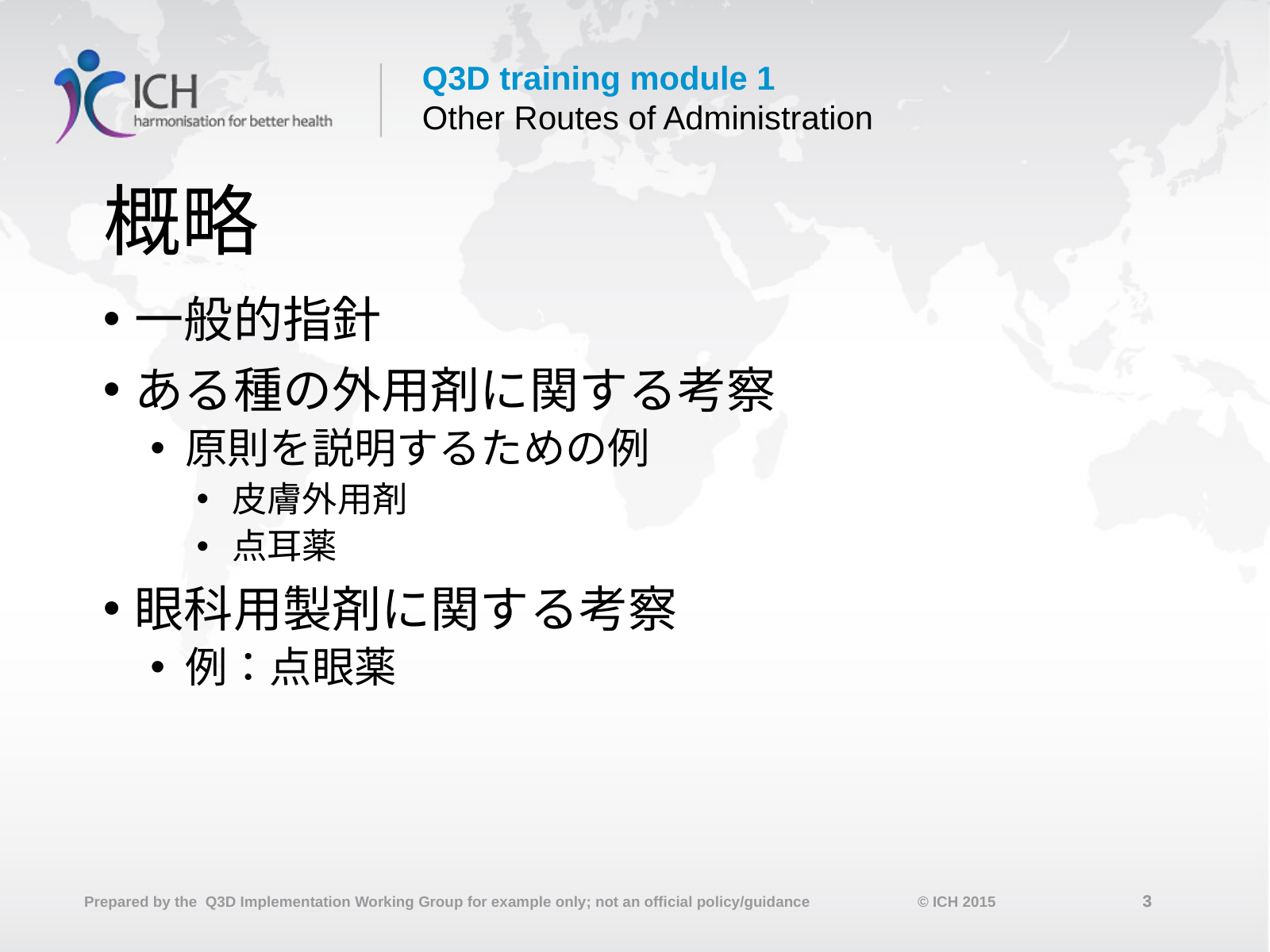

# 概略
一般的指針
ある種の外用剤に関する考察
原則を説明するための例
皮膚外用剤
点耳薬
眼科用製剤に関する考察
例：点眼薬